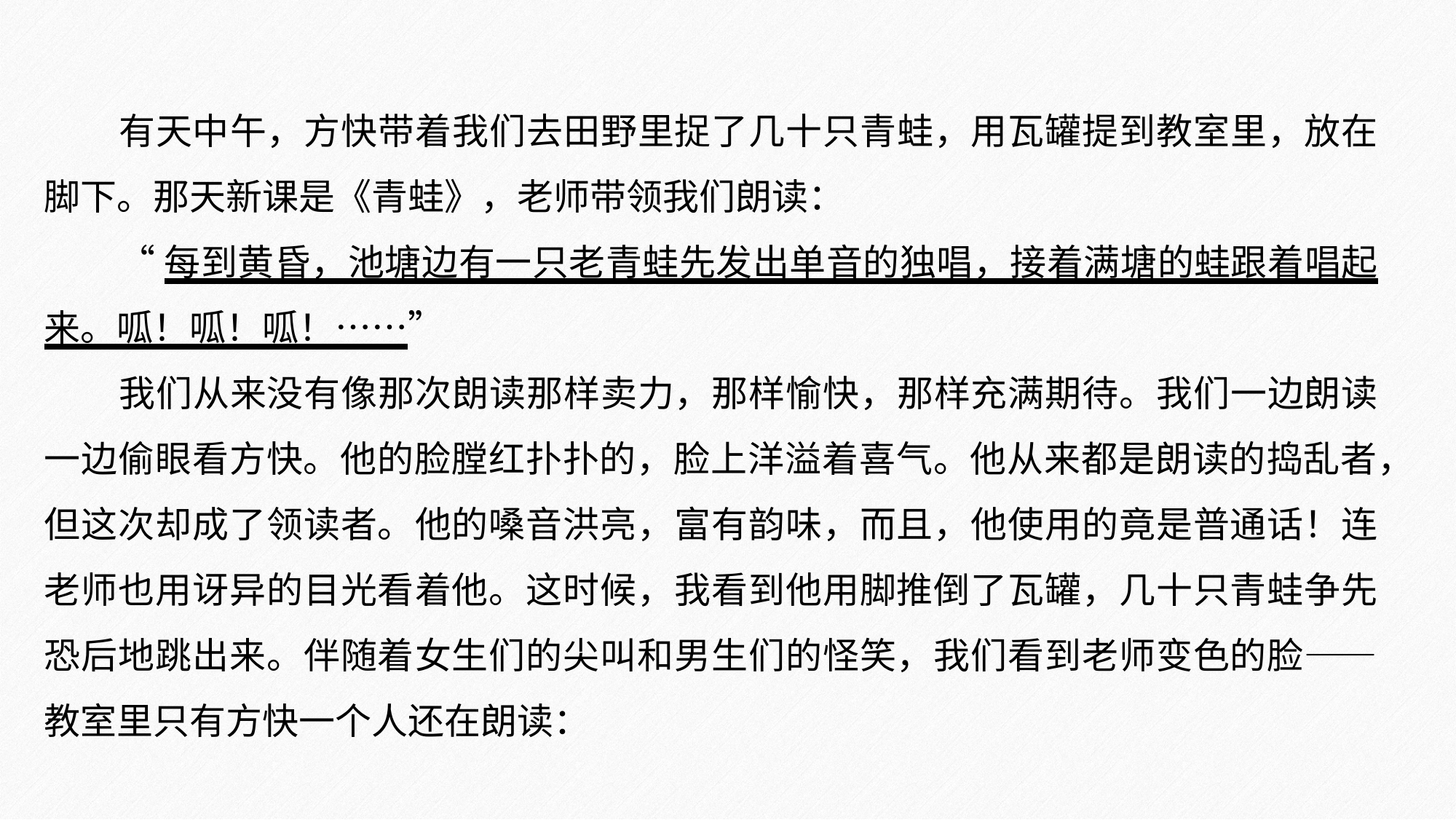

有天中午，方快带着我们去田野里捉了几十只青蛙，用瓦罐提到教室里，放在脚下。那天新课是《青蛙》，老师带领我们朗读：
“每到黄昏，池塘边有一只老青蛙先发出单音的独唱，接着满塘的蛙跟着唱起来。呱！呱！呱！……”
我们从来没有像那次朗读那样卖力，那样愉快，那样充满期待。我们一边朗读一边偷眼看方快。他的脸膛红扑扑的，脸上洋溢着喜气。他从来都是朗读的捣乱者，但这次却成了领读者。他的嗓音洪亮，富有韵味，而且，他使用的竟是普通话！连老师也用讶异的目光看着他。这时候，我看到他用脚推倒了瓦罐，几十只青蛙争先恐后地跳出来。伴随着女生们的尖叫和男生们的怪笑，我们看到老师变色的脸——教室里只有方快一个人还在朗读：